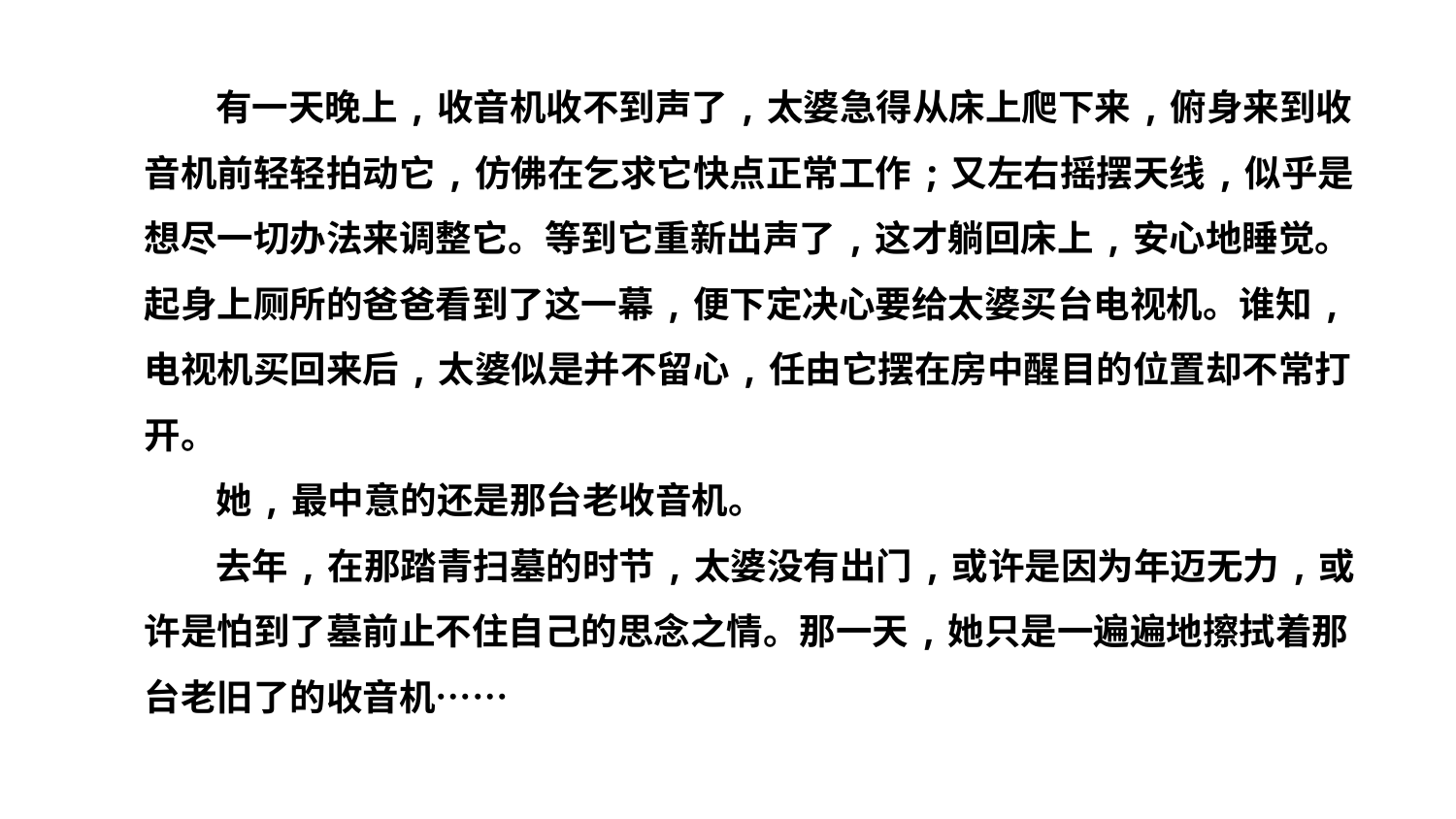

有一天晚上,收音机收不到声了,太婆急得从床上爬下来,俯身来到收音机前轻轻拍动它,仿佛在乞求它快点正常工作;又左右摇摆天线,似乎是想尽一切办法来调整它。等到它重新出声了,这才躺回床上,安心地睡觉。起身上厕所的爸爸看到了这一幕,便下定决心要给太婆买台电视机。谁知,电视机买回来后,太婆似是并不留心,任由它摆在房中醒目的位置却不常打开。
她,最中意的还是那台老收音机。
去年,在那踏青扫墓的时节,太婆没有出门,或许是因为年迈无力,或许是怕到了墓前止不住自己的思念之情。那一天,她只是一遍遍地擦拭着那台老旧了的收音机……